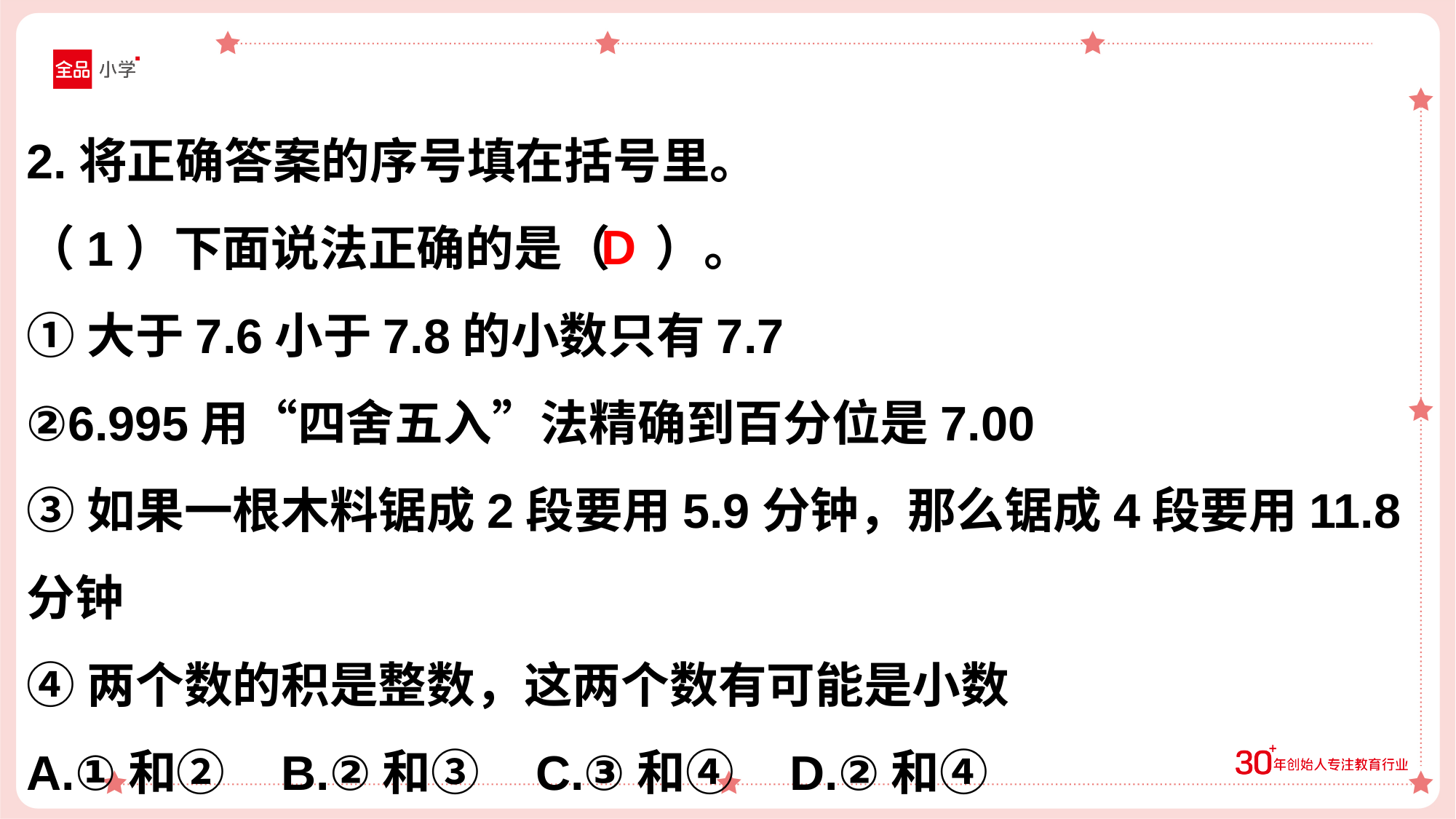

2.将正确答案的序号填在括号里。
（1）下面说法正确的是（    ）。
①大于7.6小于7.8的小数只有7.7
②6.995用“四舍五入”法精确到百分位是7.00
③如果一根木料锯成2段要用5.9分钟，那么锯成4段要用11.8分钟
④两个数的积是整数，这两个数有可能是小数
A.①和②    B.②和③    C.③和④    D.②和④
D